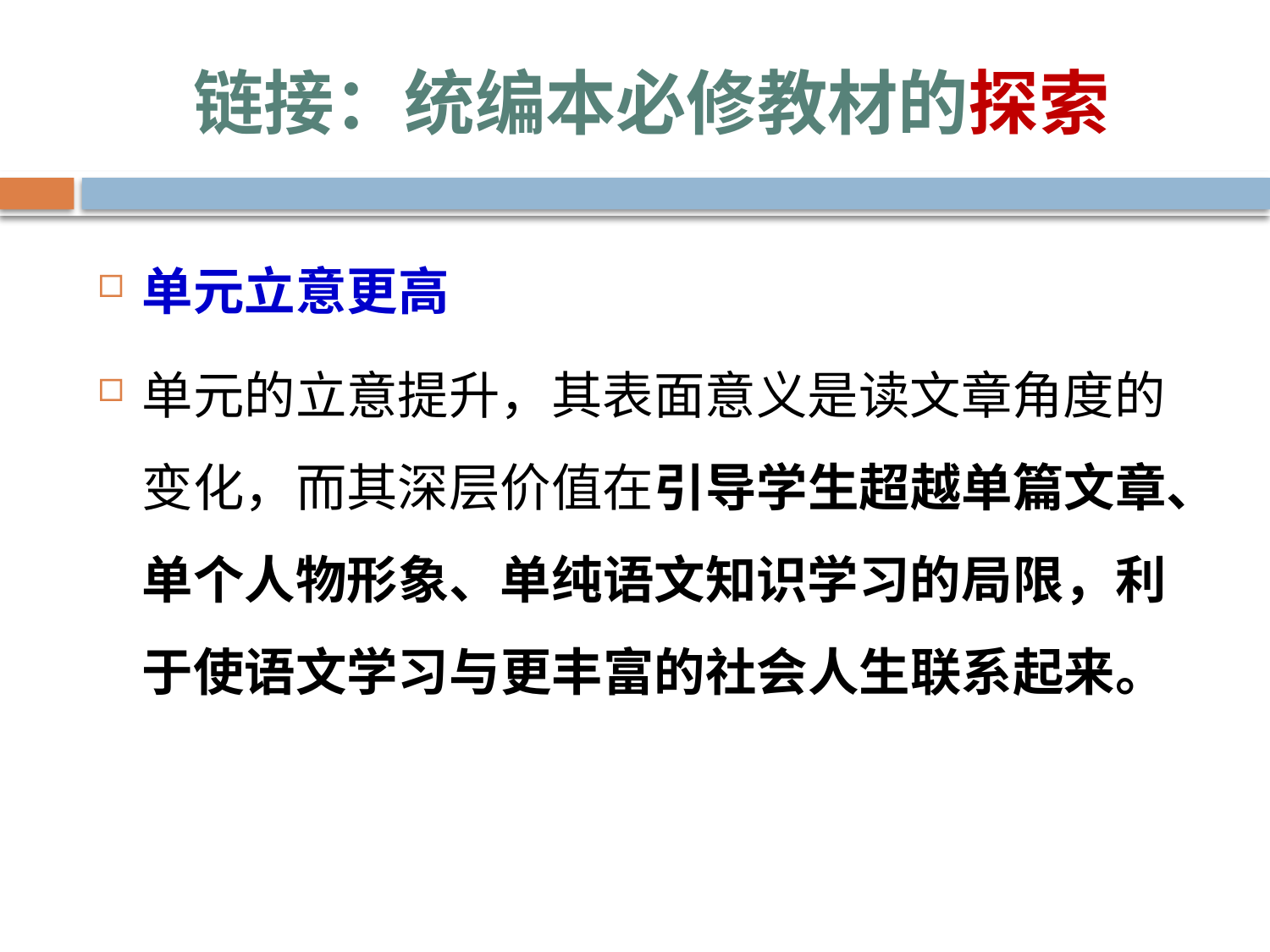

# 链接：统编本必修教材的探索
单元立意更高
单元的立意提升，其表面意义是读文章角度的变化，而其深层价值在引导学生超越单篇文章、单个人物形象、单纯语文知识学习的局限，利于使语文学习与更丰富的社会人生联系起来。